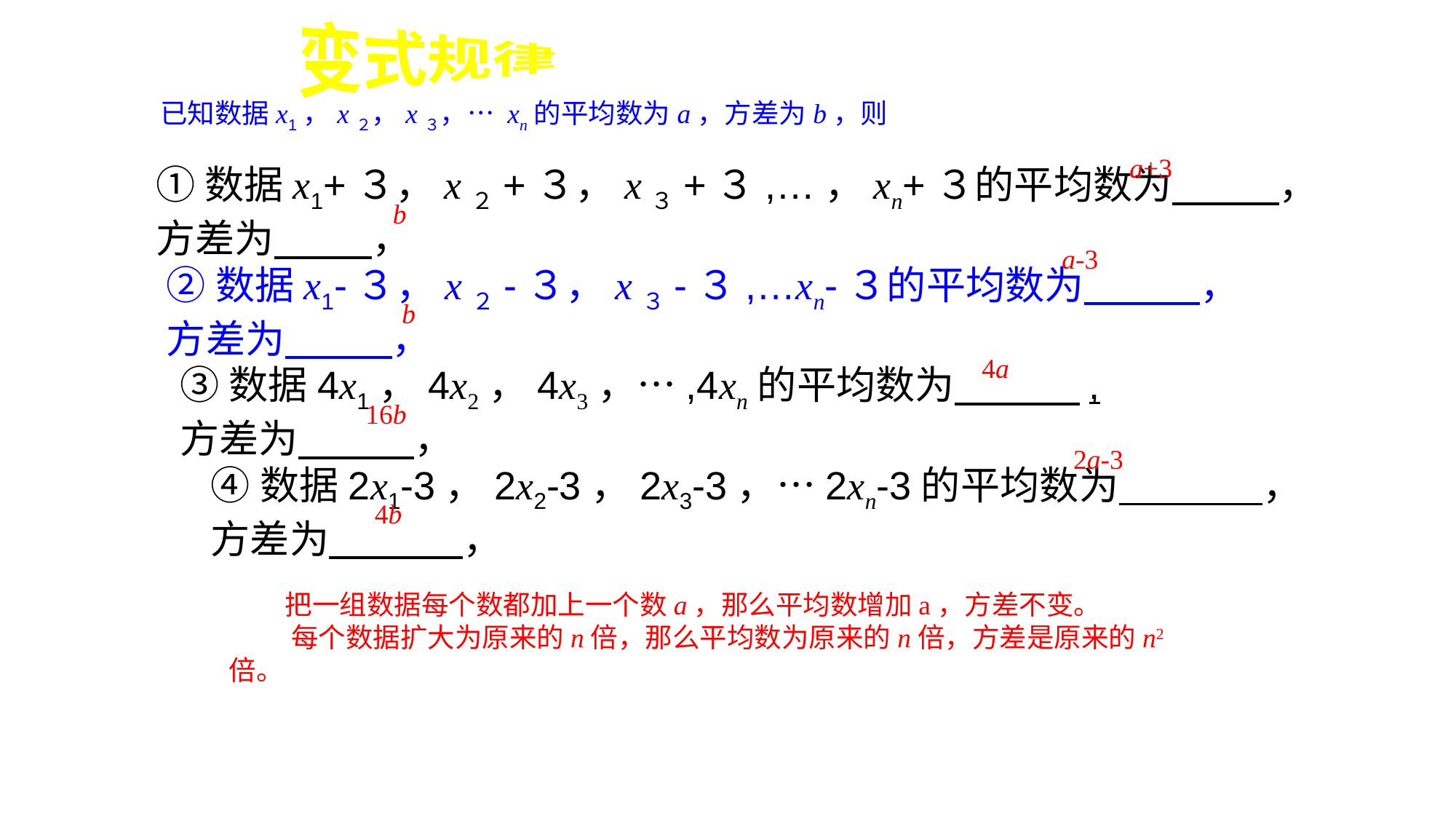

变式规律
已知数据x1，x２，x３，… xn的平均数为a，方差为b，则
a+3
①数据x1+３，x２+３，x３+３,…，xn+３的平均数为            ，
方差为           ，
b
a-3
②数据x1-３，x２-３，x３-３,…xn-３的平均数为             ，
方差为            ，
b
4a
③数据4x1，4x2，4x3，…,4xn的平均数为              ,
方差为             ，
16b
2a-3
④数据2x1-3，2x2-3，2x3-3，…2xn-3的平均数为                ，
方差为               ，
4b
        把一组数据每个数都加上一个数a，那么平均数增加a，方差不变。
         每个数据扩大为原来的n倍，那么平均数为原来的n倍，方差是原来的n2倍。